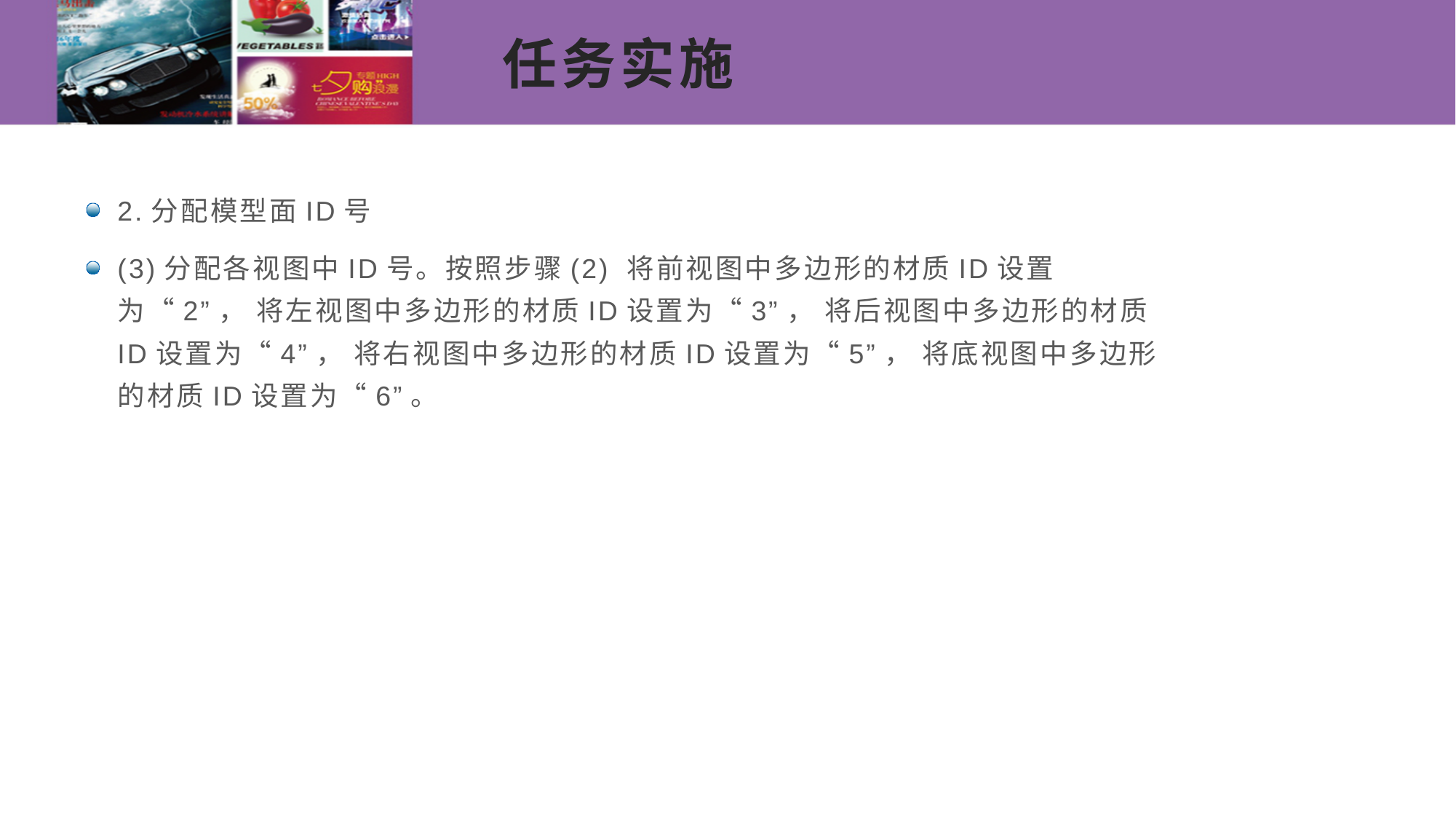

# 任务实施
2.分配模型面ID号
(3)分配各视图中ID号。按照步骤(2) 将前视图中多边形的材质ID设置为“2”， 将左视图中多边形的材质ID设置为“3”， 将后视图中多边形的材质ID设置为“4”， 将右视图中多边形的材质ID设置为“5”， 将底视图中多边形的材质ID设置为“6”。